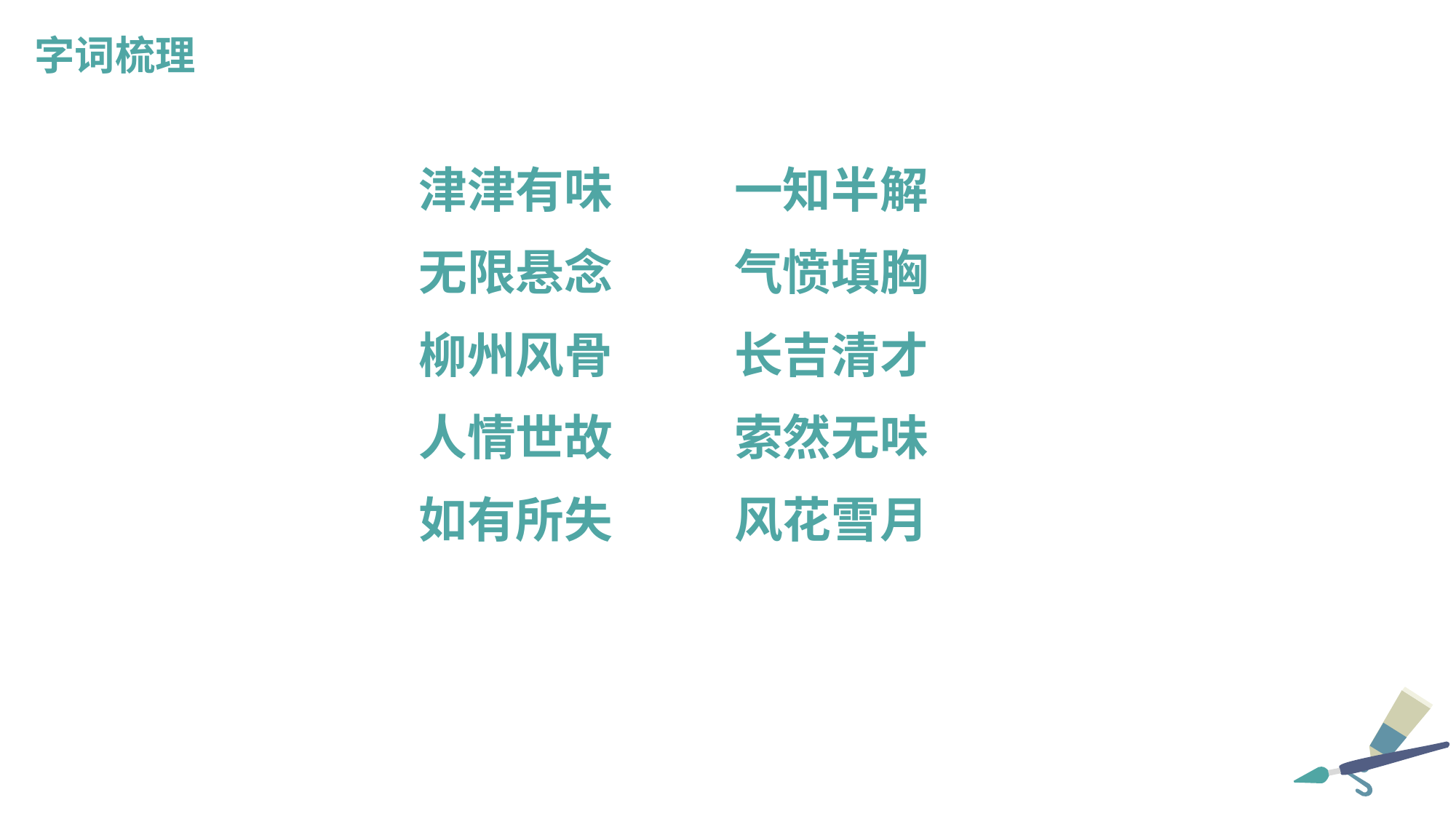

字词梳理
津津有味           一知半解
无限悬念           气愤填胸
柳州风骨           长吉清才
人情世故           索然无味
如有所失           风花雪月